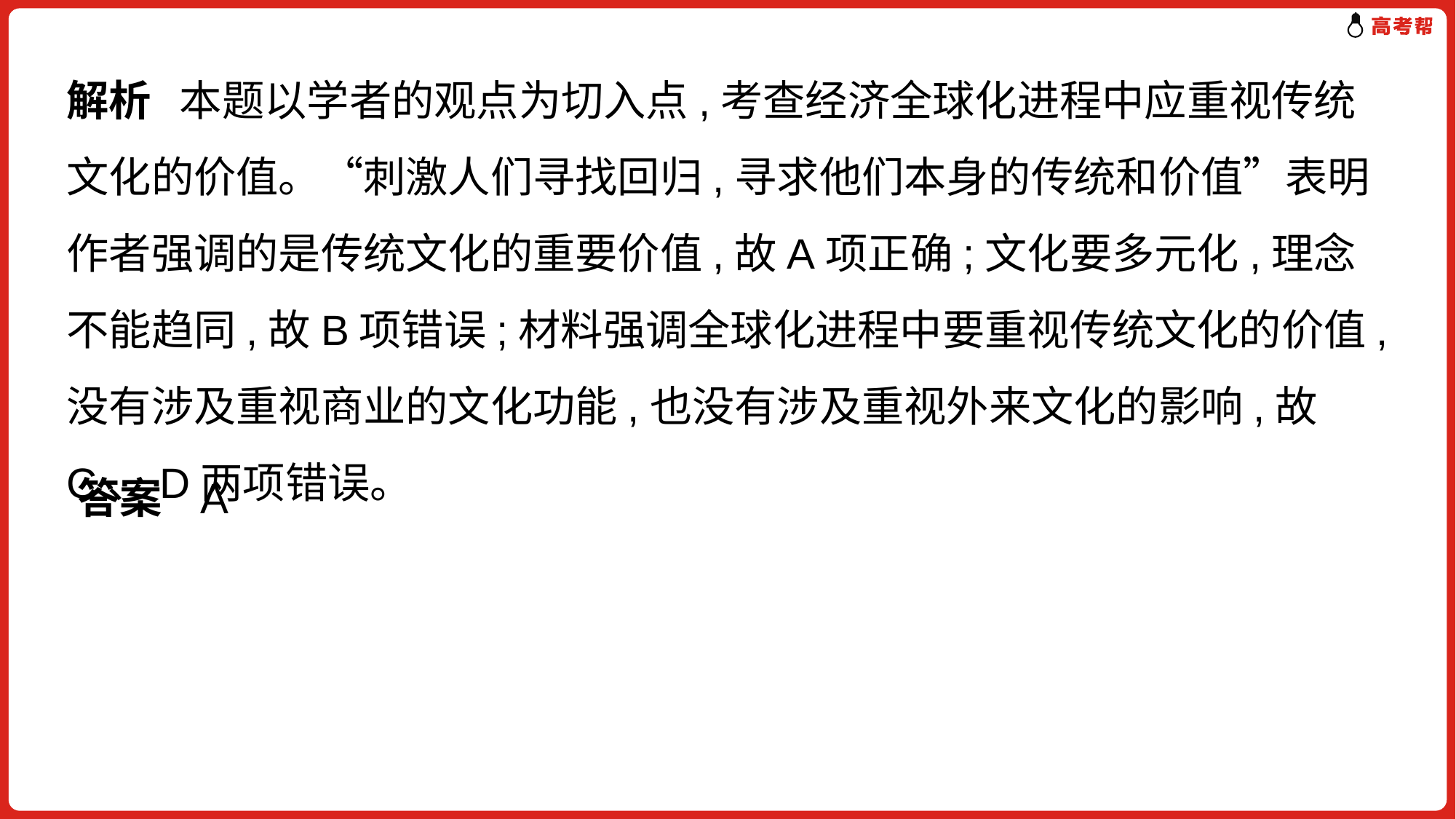

解析   本题以学者的观点为切入点,考查经济全球化进程中应重视传统文化的价值。“刺激人们寻找回归,寻求他们本身的传统和价值”表明作者强调的是传统文化的重要价值,故A项正确;文化要多元化,理念不能趋同,故B项错误;材料强调全球化进程中要重视传统文化的价值,没有涉及重视商业的文化功能,也没有涉及重视外来文化的影响,故C、D两项错误。
答案   A